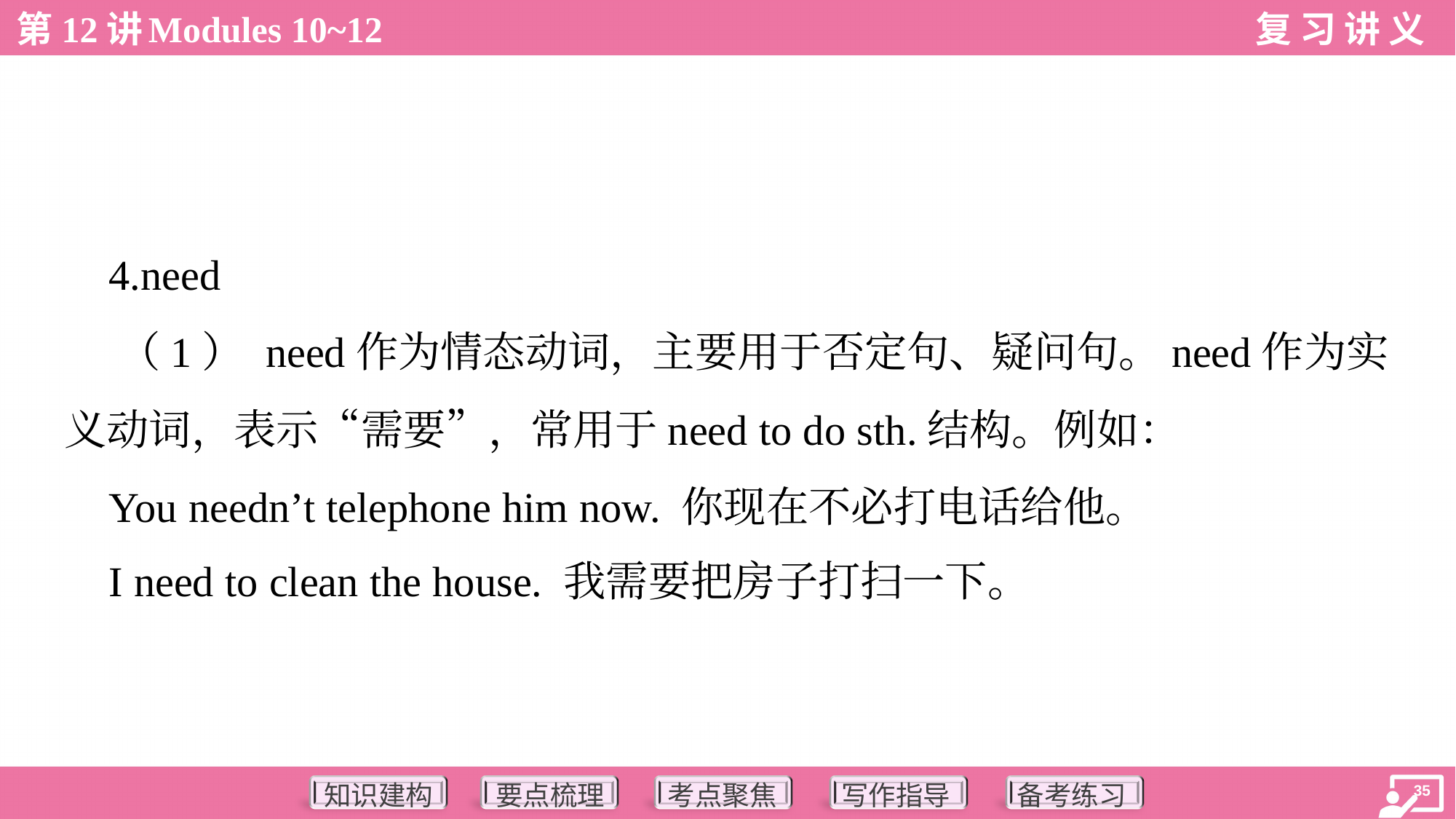

4.need
    （1） need作为情态动词，主要用于否定句、疑问句。need作为实
义动词，表示“需要”，常用于need to do sth.结构。例如：
    You needn’t telephone him now. 你现在不必打电话给他。
    I need to clean the house. 我需要把房子打扫一下。